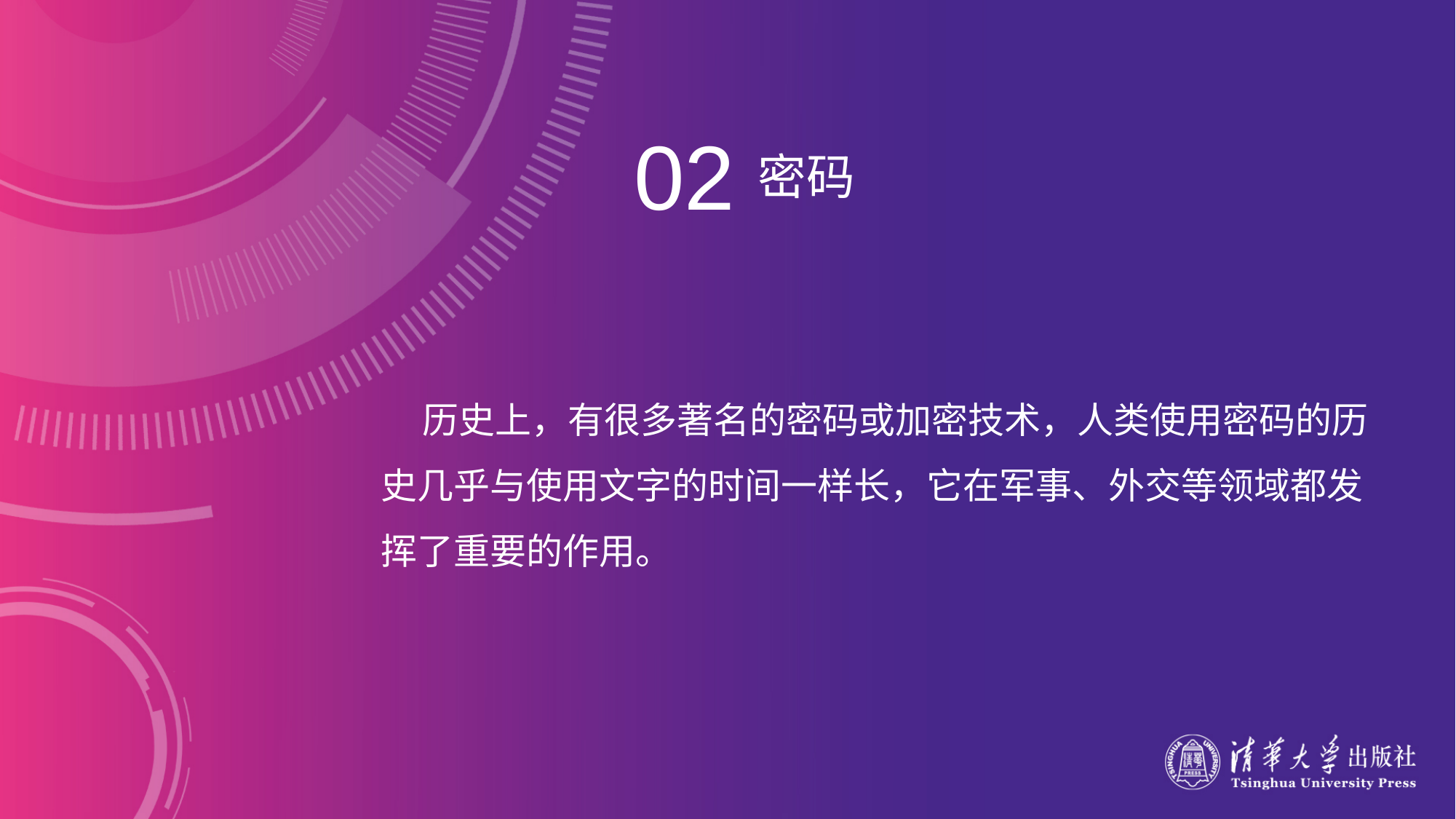

02
# 密码

    历史上，有很多著名的密码或加密技术，人类使用密码的历史几乎与使用文字的时间一样长，它在军事、外交等领域都发挥了重要的作用。